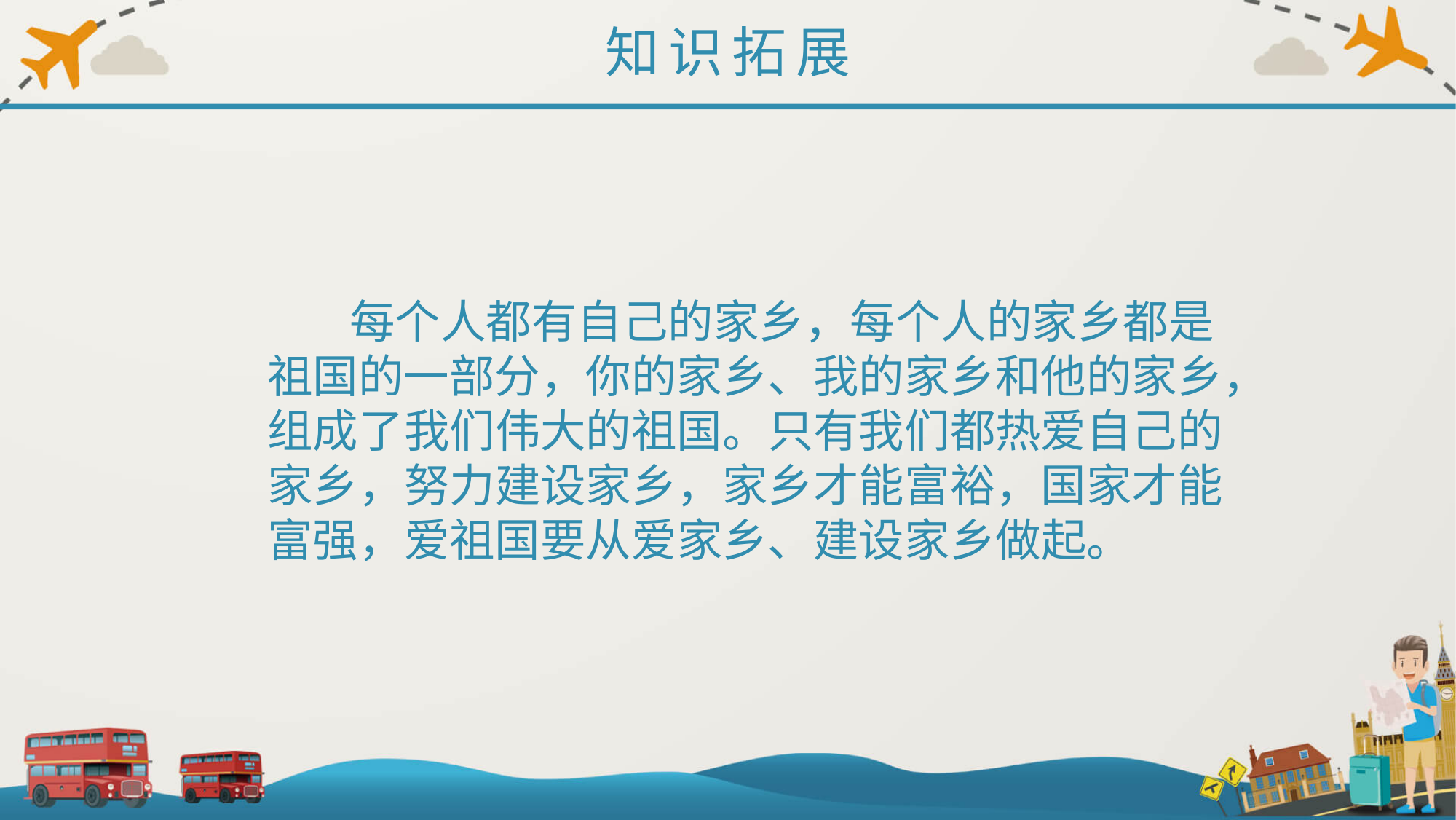

知识拓展

       每个人都有自己的家乡，每个人的家乡都是祖国的一部分，你的家乡、我的家乡和他的家乡，组成了我们伟大的祖国。只有我们都热爱自己的家乡，努力建设家乡，家乡才能富裕，国家才能富强，爱祖国要从爱家乡、建设家乡做起。